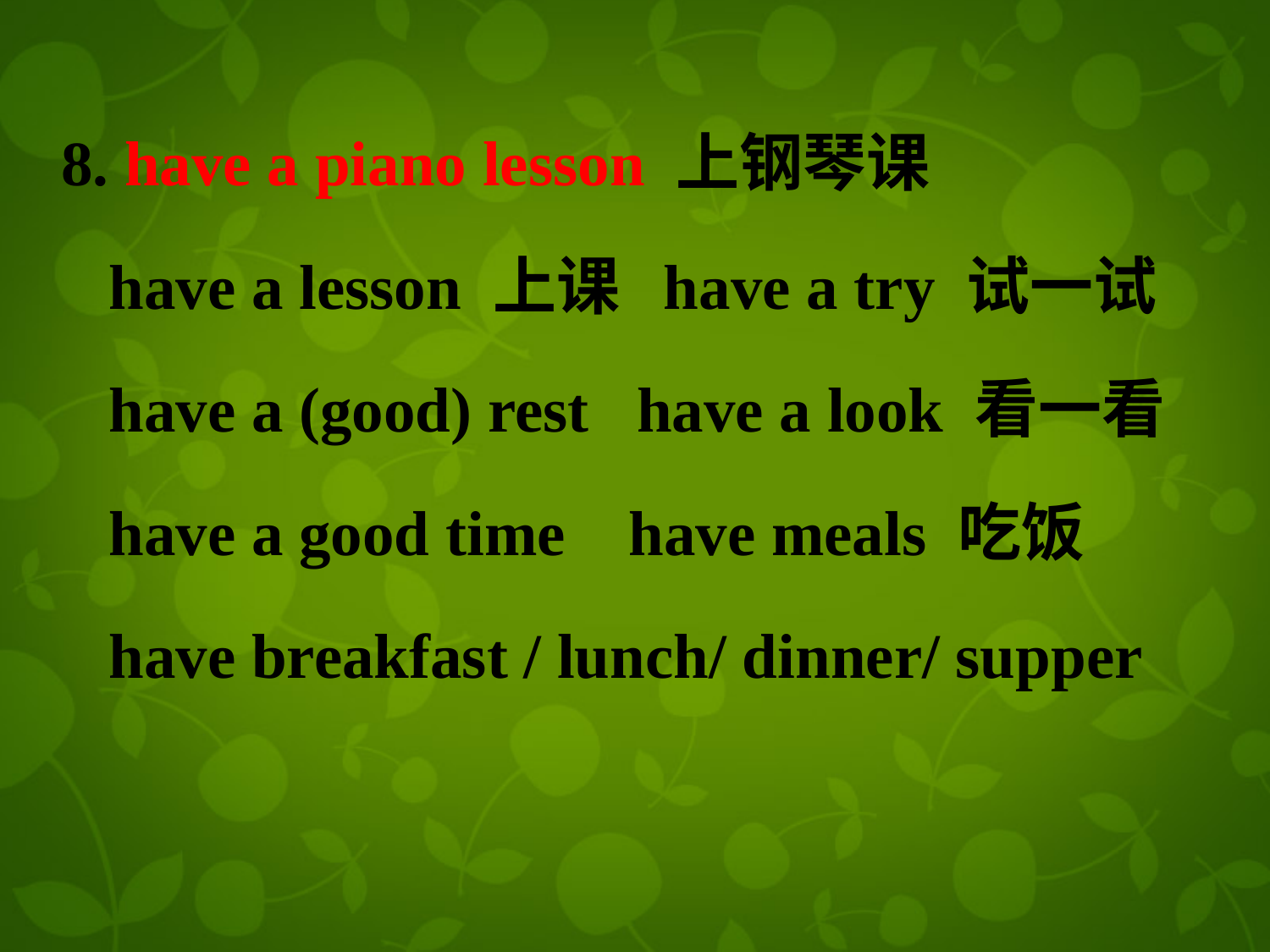

8. have a piano lesson 上钢琴课
   have a lesson 上课  have a try 试一试
   have a (good) rest   have a look 看一看
   have a good time    have meals 吃饭
   have breakfast / lunch/ dinner/ supper